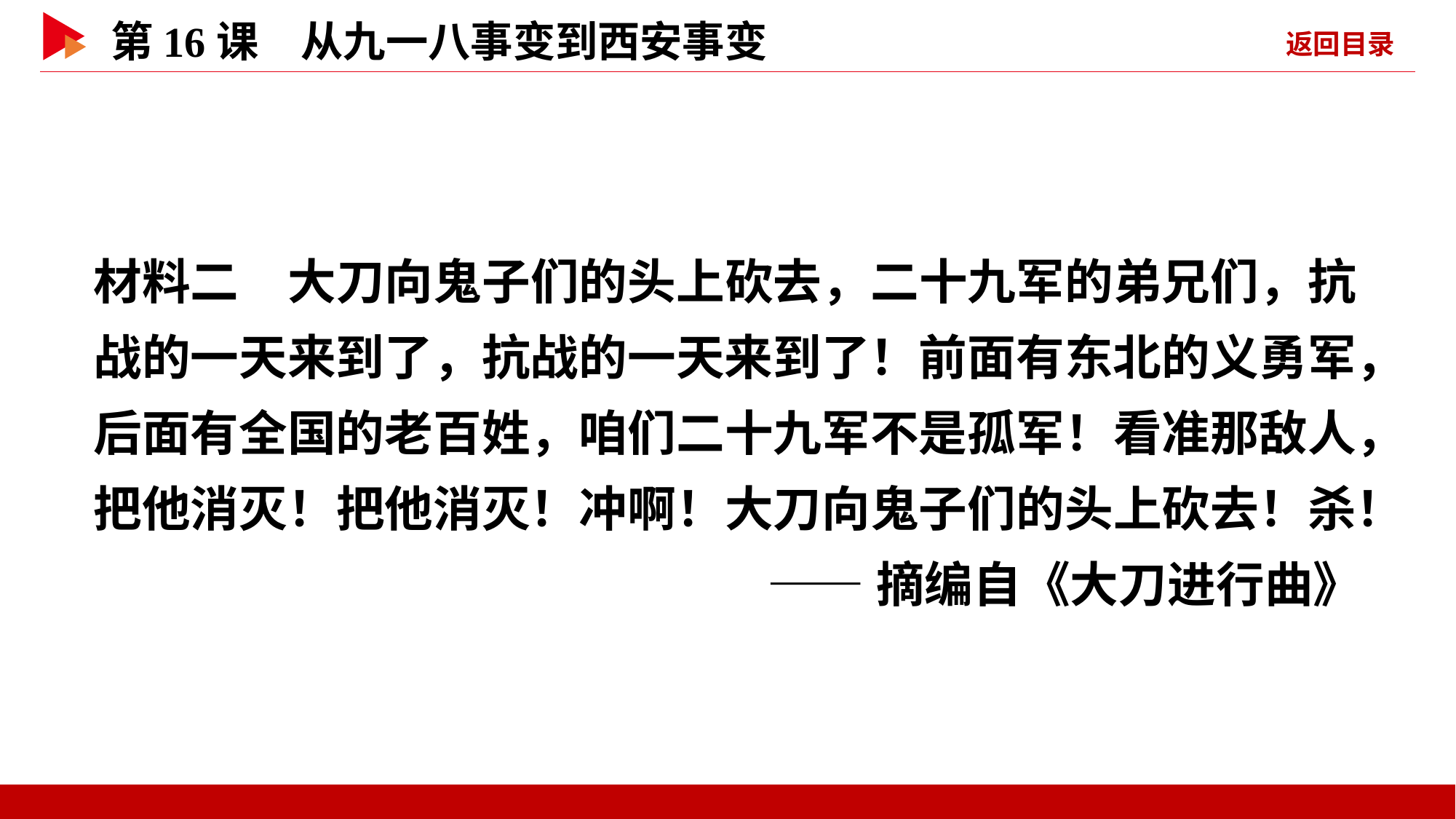

材料二　大刀向鬼子们的头上砍去，二十九军的弟兄们，抗战的一天来到了，抗战的一天来到了！前面有东北的义勇军，后面有全国的老百姓，咱们二十九军不是孤军！看准那敌人，把他消灭！把他消灭！冲啊！大刀向鬼子们的头上砍去！杀！
——摘编自《大刀进行曲》